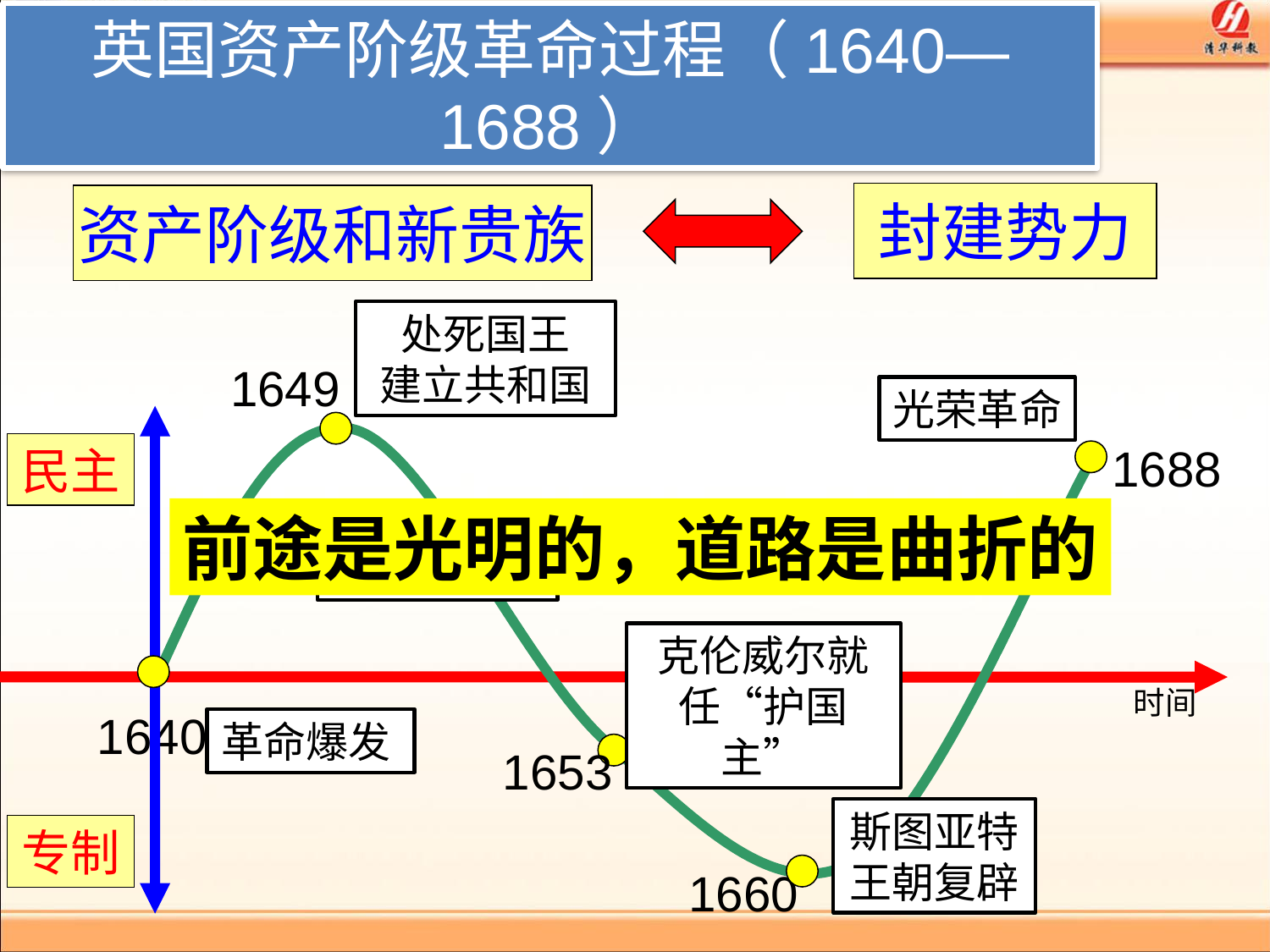

英国资产阶级革命过程（1640—1688）
议会
王权
封建势力
资产阶级和新贵族

处死国王
建立共和国
1649
光荣革命

1688
民主

前途是光明的，道路是曲折的
1642

内战爆发
克伦威尔就任“护国主”

时间
1640
革命爆发
1653

斯图亚特王朝复辟
专制

1660